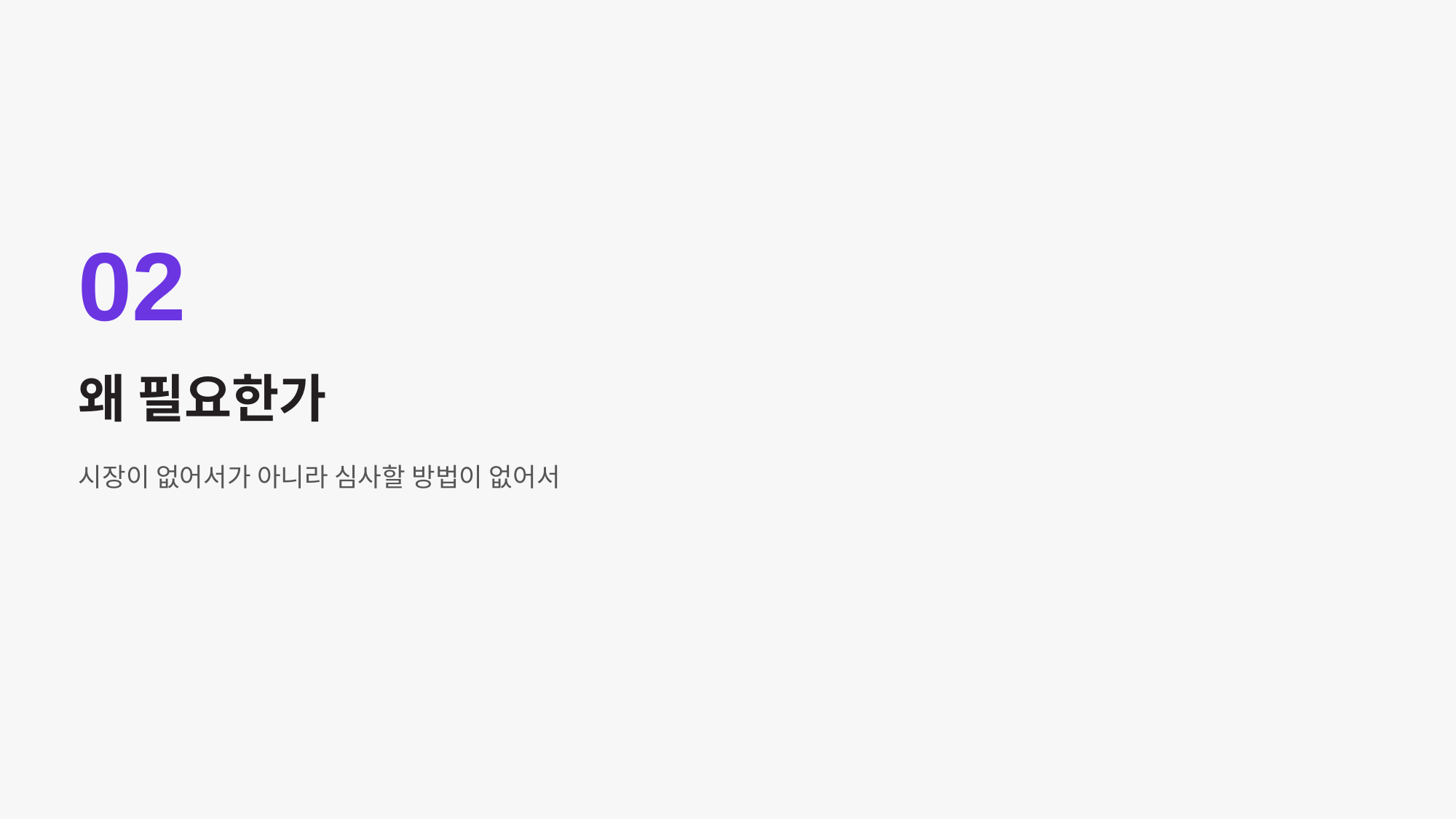

02
왜 필요한가
시장이 없어서가 아니라 심사할 방법이 없어서